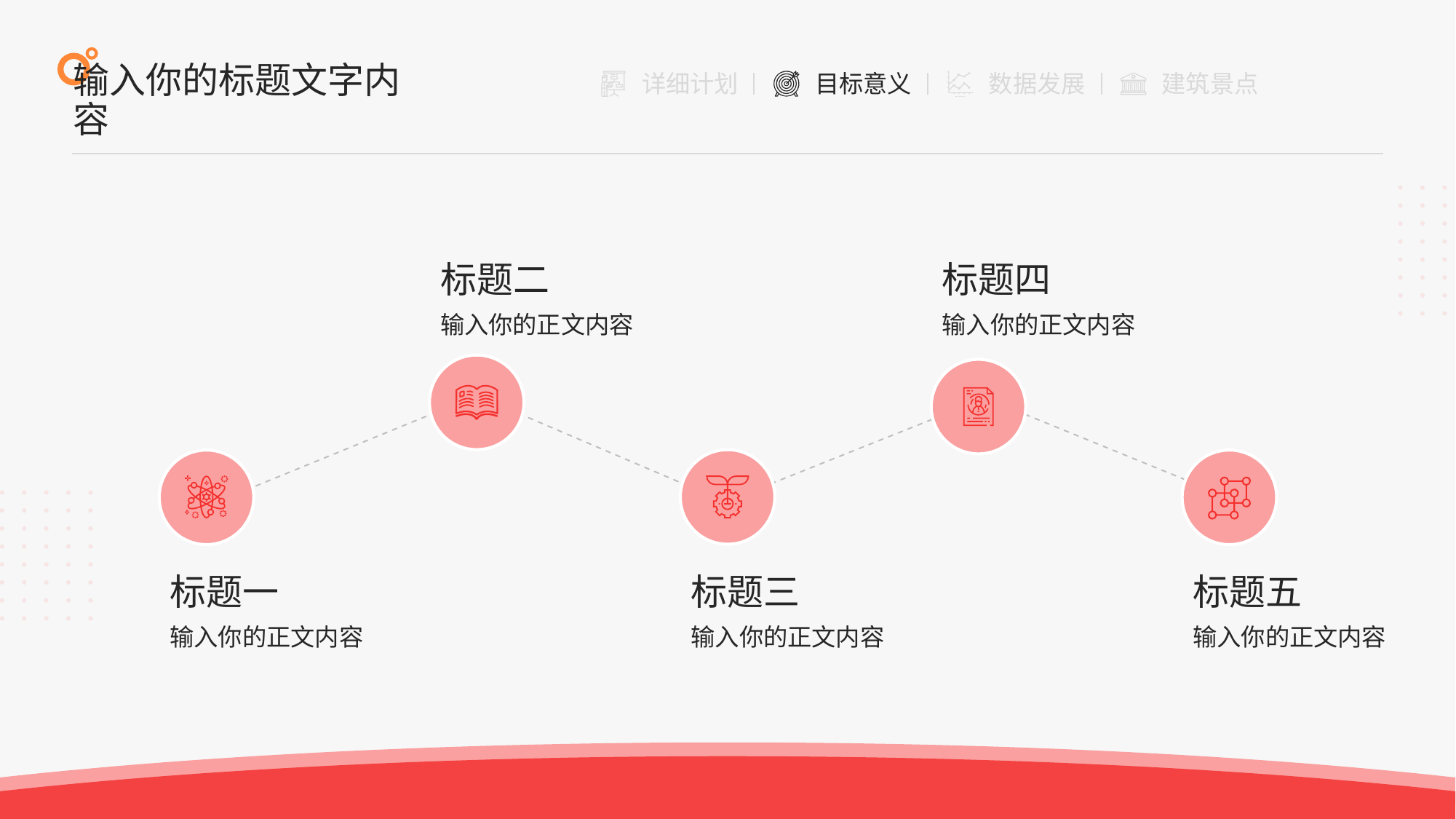

输入你的标题文字内容
标题二
标题四
输入你的正文内容
输入你的正文内容

标题一
标题三
标题五
输入你的正文内容
输入你的正文内容
输入你的正文内容